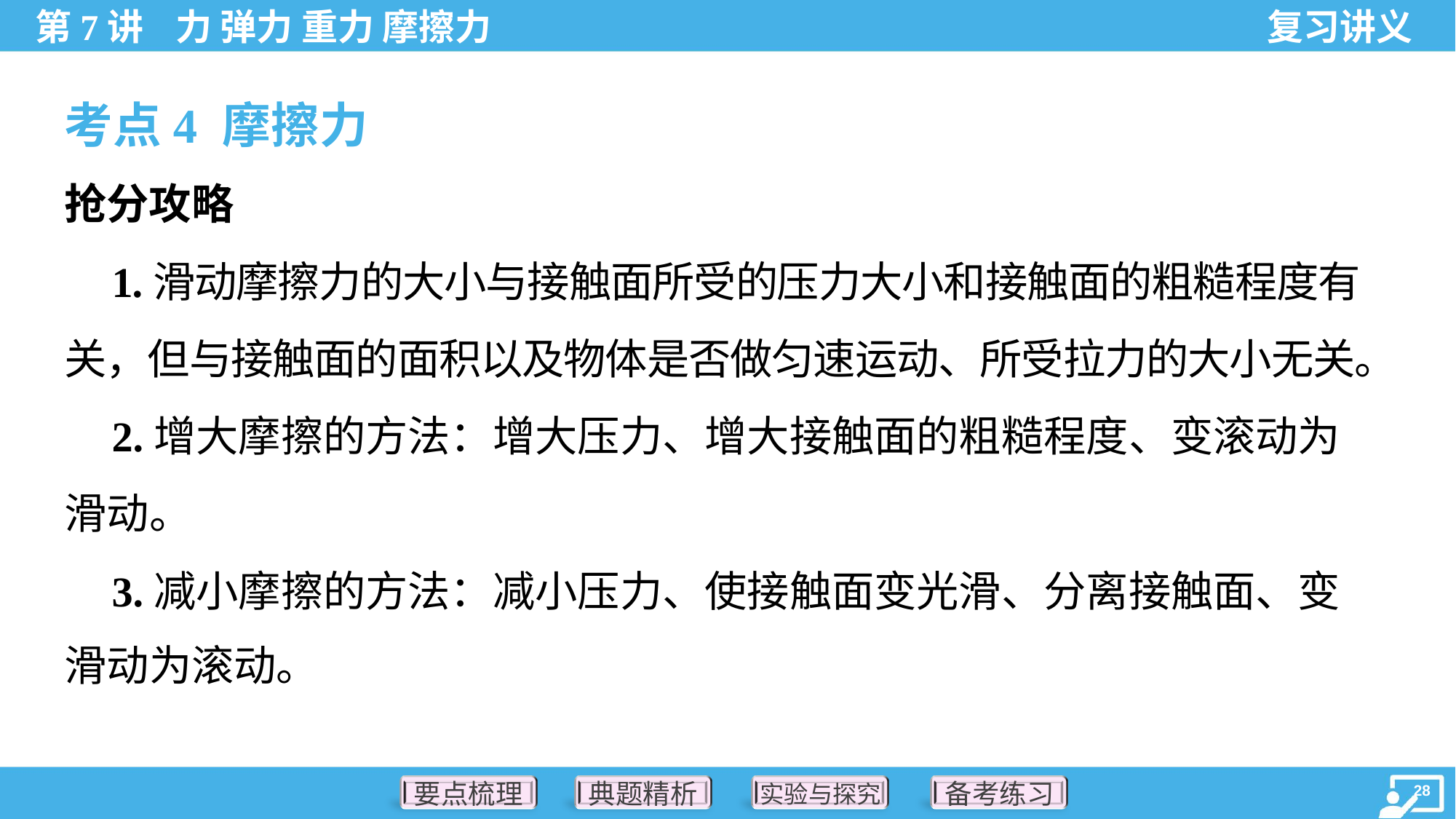

考点4 摩擦力
抢分攻略
    1.滑动摩擦力的大小与接触面所受的压力大小和接触面的粗糙程度有
关，但与接触面的面积以及物体是否做匀速运动、所受拉力的大小无关。
    2.增大摩擦的方法：增大压力、增大接触面的粗糙程度、变滚动为
滑动。
    3.减小摩擦的方法：减小压力、使接触面变光滑、分离接触面、变
滑动为滚动。